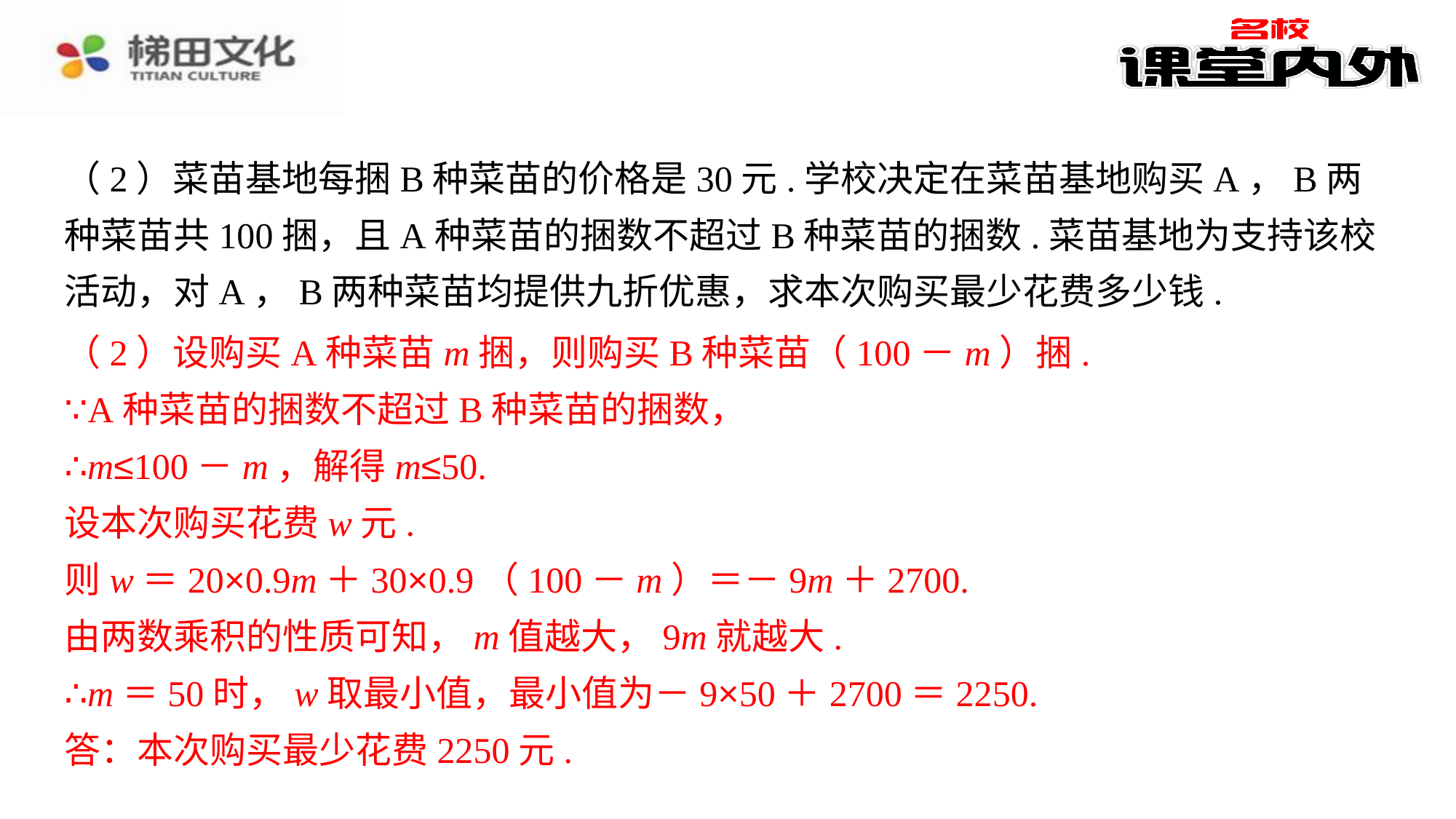

（2）菜苗基地每捆B种菜苗的价格是30元.学校决定在菜苗基地购买A，B两种菜苗共100捆，且A种菜苗的捆数不超过B种菜苗的捆数.菜苗基地为支持该校活动，对A，B两种菜苗均提供九折优惠，求本次购买最少花费多少钱.

（2）设购买A种菜苗m捆，则购买B种菜苗（100－m）捆.
（2）设购买A种菜苗m捆，则购买B种菜苗（100－m）捆.⁠
∵A种菜苗的捆数不超过B种菜苗的捆数，⁠
∴m≤100－m，解得m≤50.⁠
设本次购买花费w元.⁠
则w＝20×0.9m＋30×0.9（100－m）＝－9m＋2700.⁠
由两数乘积的性质可知，m值越大，9m就越大.⁠
∴m＝50时，w取最小值，最小值为－9×50＋2700＝2250.⁠
答：本次购买最少花费2250元.⁠
∵A种菜苗的捆数不超过B种菜苗的捆数，
∴m≤100－m，解得m≤50.
设本次购买花费w元.
则w＝20×0.9m＋30×0.9（100－m）＝－9m＋2700.
由两数乘积的性质可知，m值越大，9m就越大.
∴m＝50时，w取最小值，最小值为－9×50＋2700＝2250.
答：本次购买最少花费2250元.